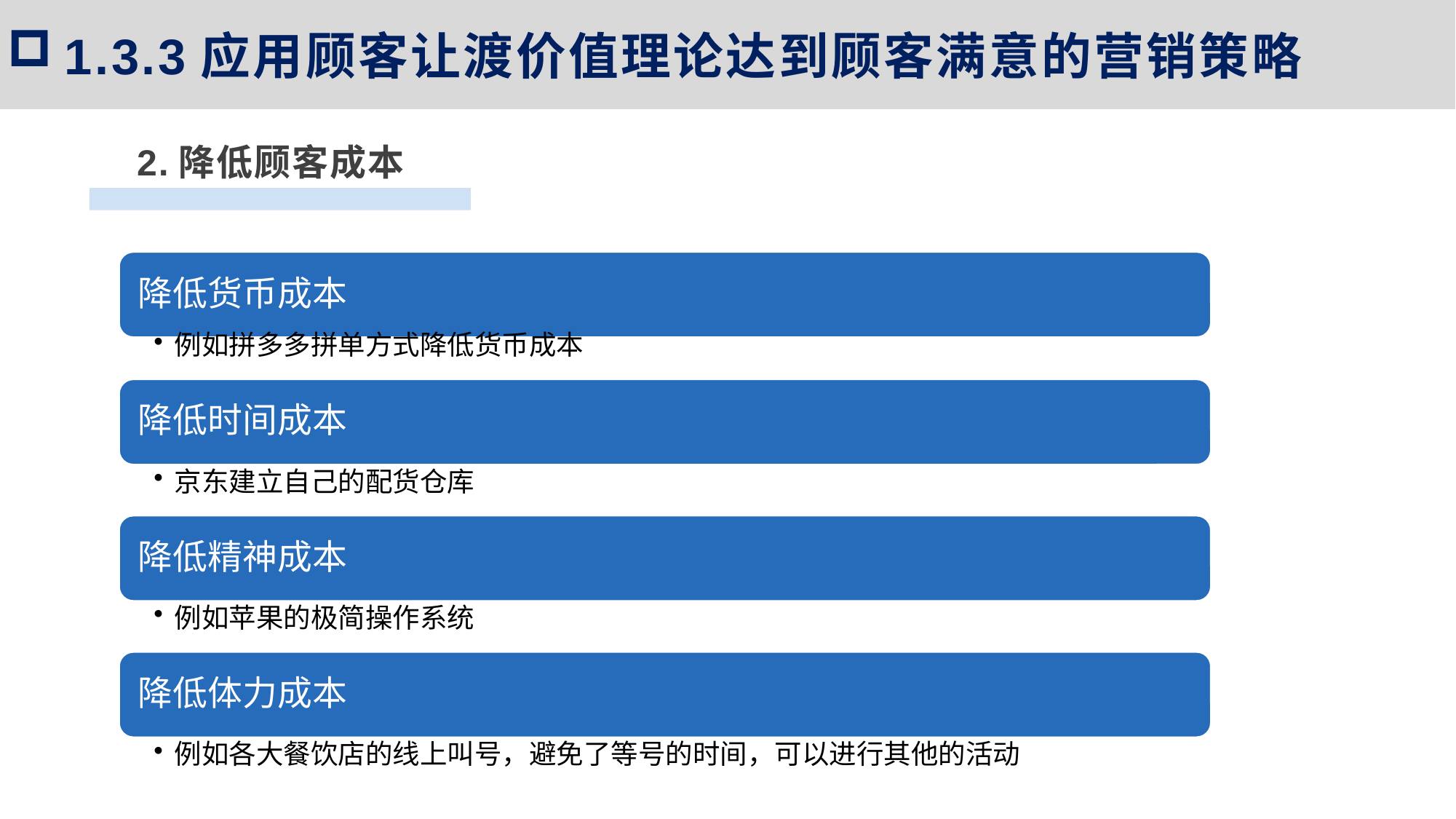

1.3.3应用顾客让渡价值理论达到顾客满意的营销策略
2.降低顾客成本

降低货币成本
例如拼多多拼单方式降低货币成本
降低时间成本
京东建立自己的配货仓库
降低精神成本
例如苹果的极简操作系统
降低体力成本
例如各大餐饮店的线上叫号，避免了等号的时间，可以进行其他的活动